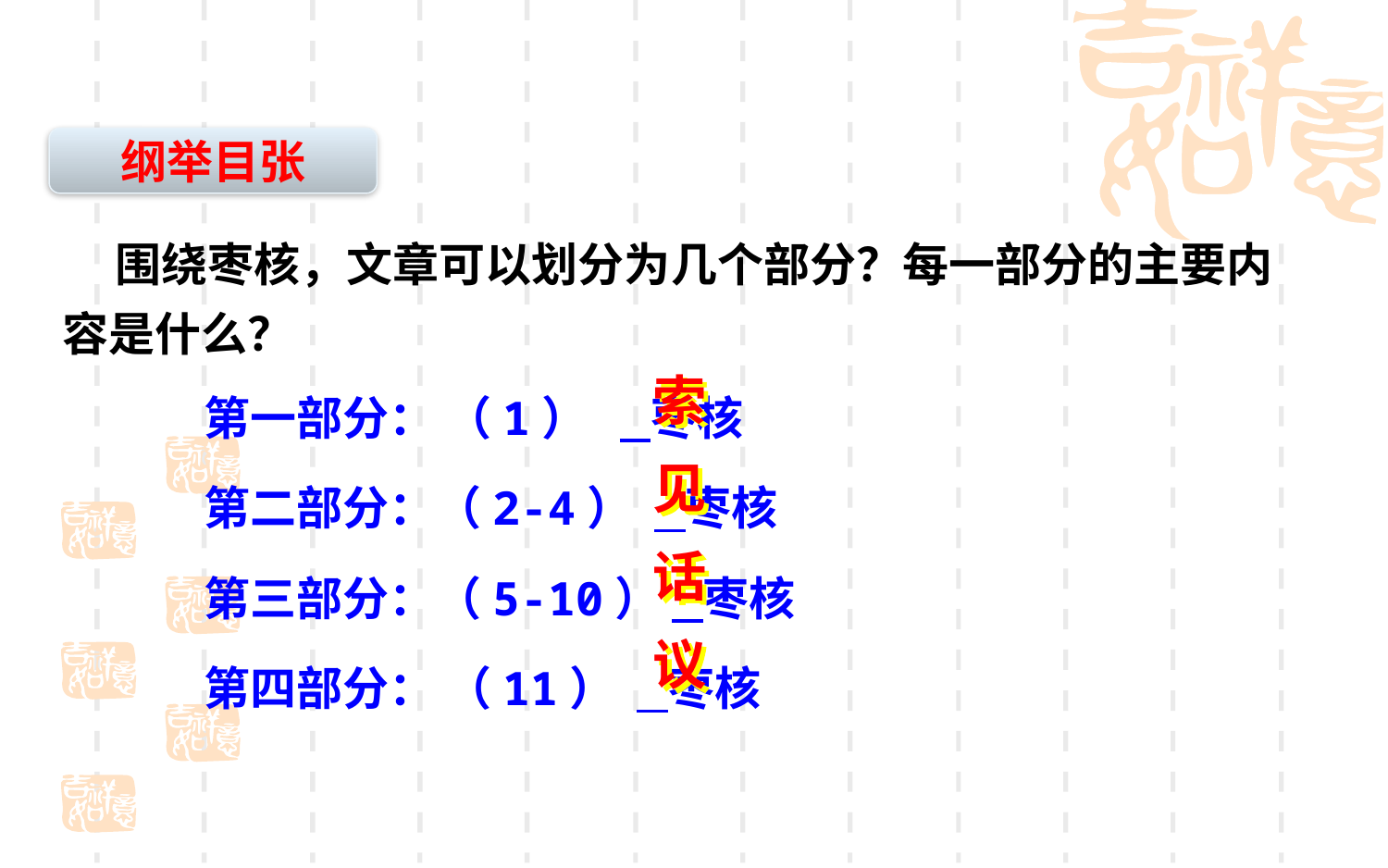

纲举目张
    围绕枣核，文章可以划分为几个部分？每一部分的主要内容是什么？
索
见
话
议
第一部分： （1）      枣核
第二部分：（2-4）     枣核
第三部分：（5-10）    枣核
第四部分： （11）     枣核